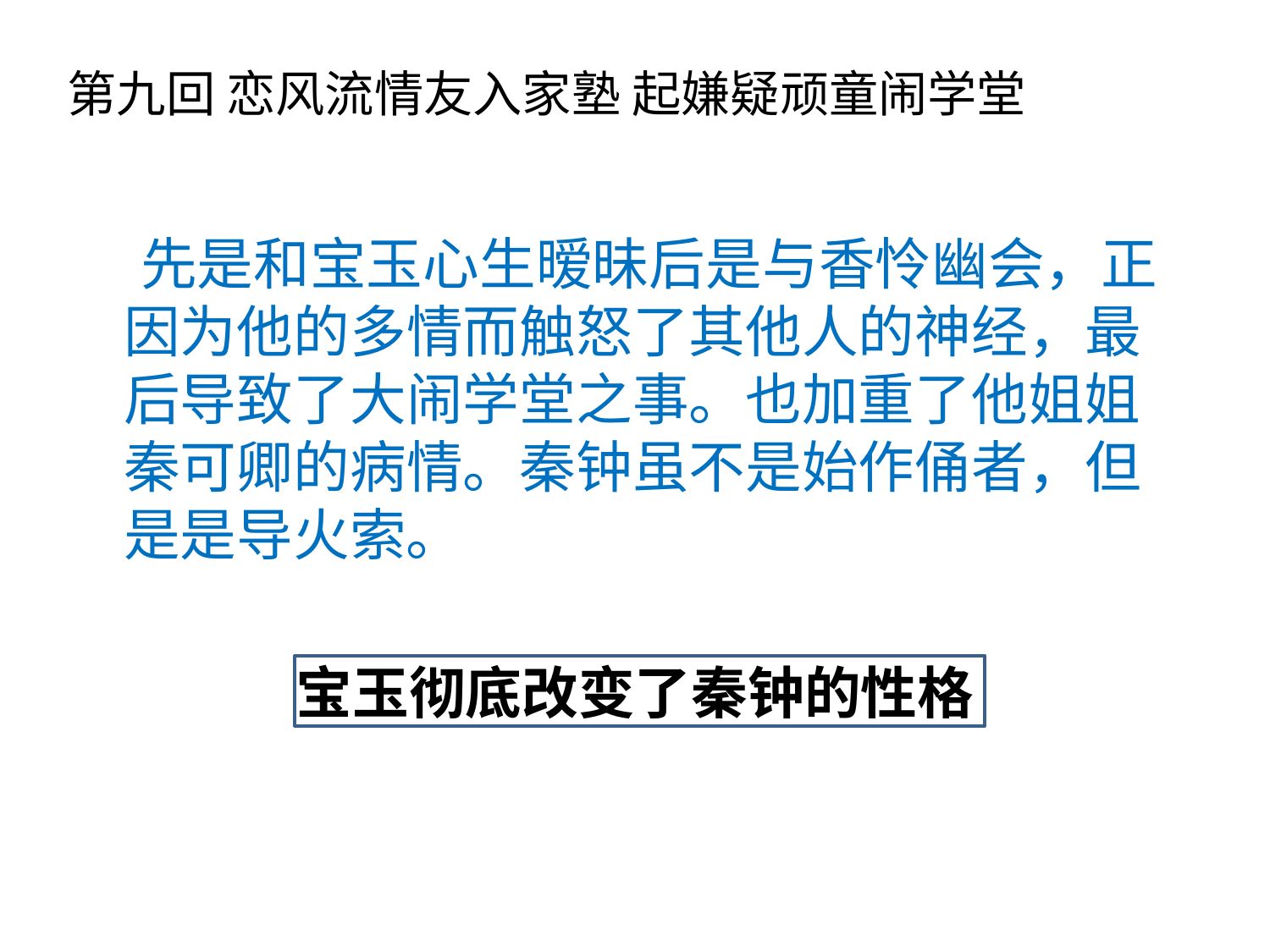

第九回 恋风流情友入家塾 起嫌疑顽童闹学堂
    先是和宝玉心生暧昧后是与香怜幽会，正因为他的多情而触怒了其他人的神经，最后导致了大闹学堂之事。也加重了他姐姐秦可卿的病情。秦钟虽不是始作俑者，但是是导火索。

宝玉彻底改变了秦钟的性格